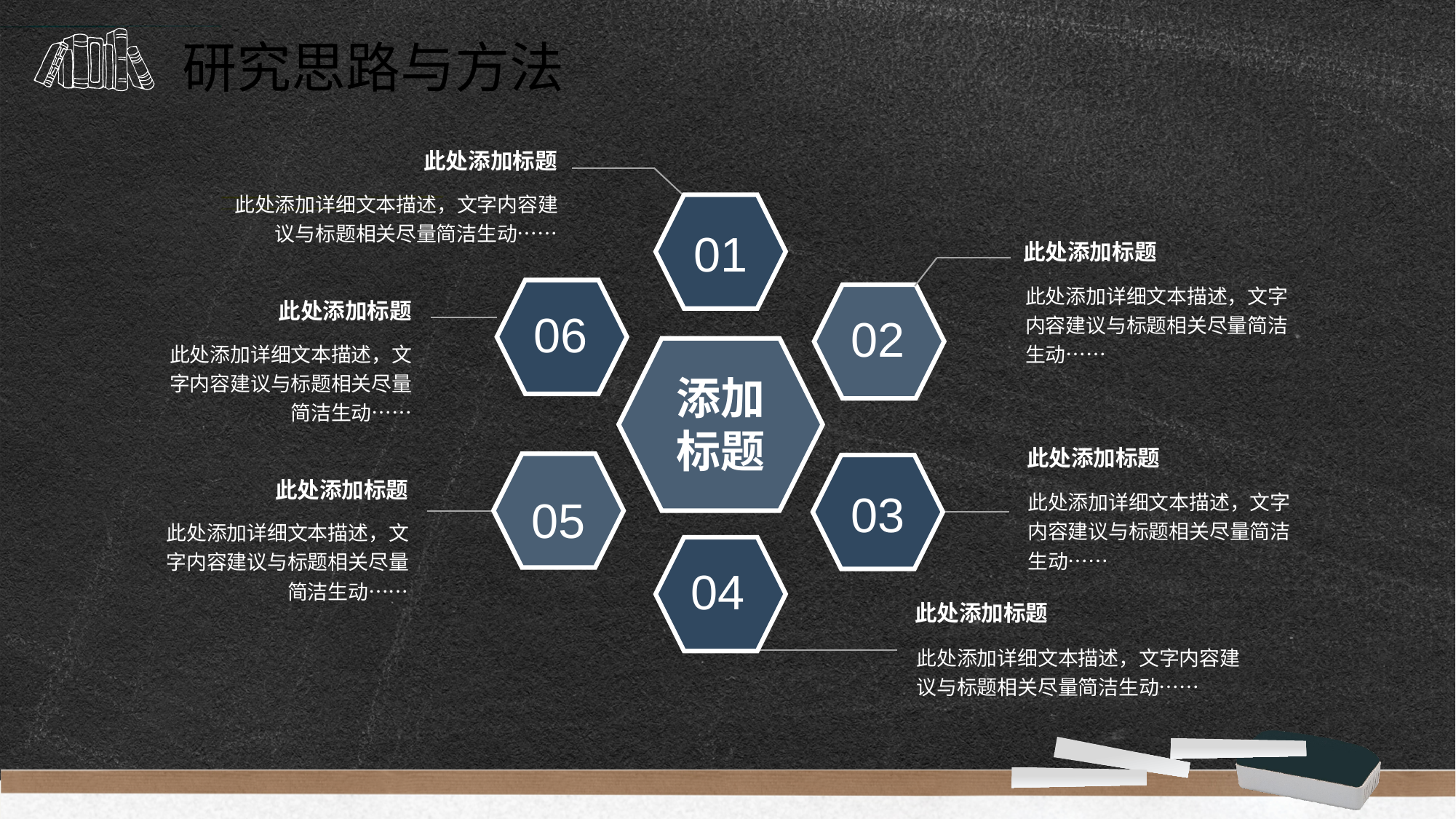

研究思路与方法
此处添加标题
此处添加详细文本描述，文字内容建议与标题相关尽量简洁生动……

01
此处添加标题
此处添加详细文本描述，文字内容建议与标题相关尽量简洁生动……

06

02
此处添加标题
此处添加详细文本描述，文字内容建议与标题相关尽量简洁生动……

添加标题
此处添加标题

05

03
此处添加标题
此处添加详细文本描述，文字内容建议与标题相关尽量简洁生动……
此处添加详细文本描述，文字内容建议与标题相关尽量简洁生动……

04
此处添加标题
此处添加详细文本描述，文字内容建议与标题相关尽量简洁生动……